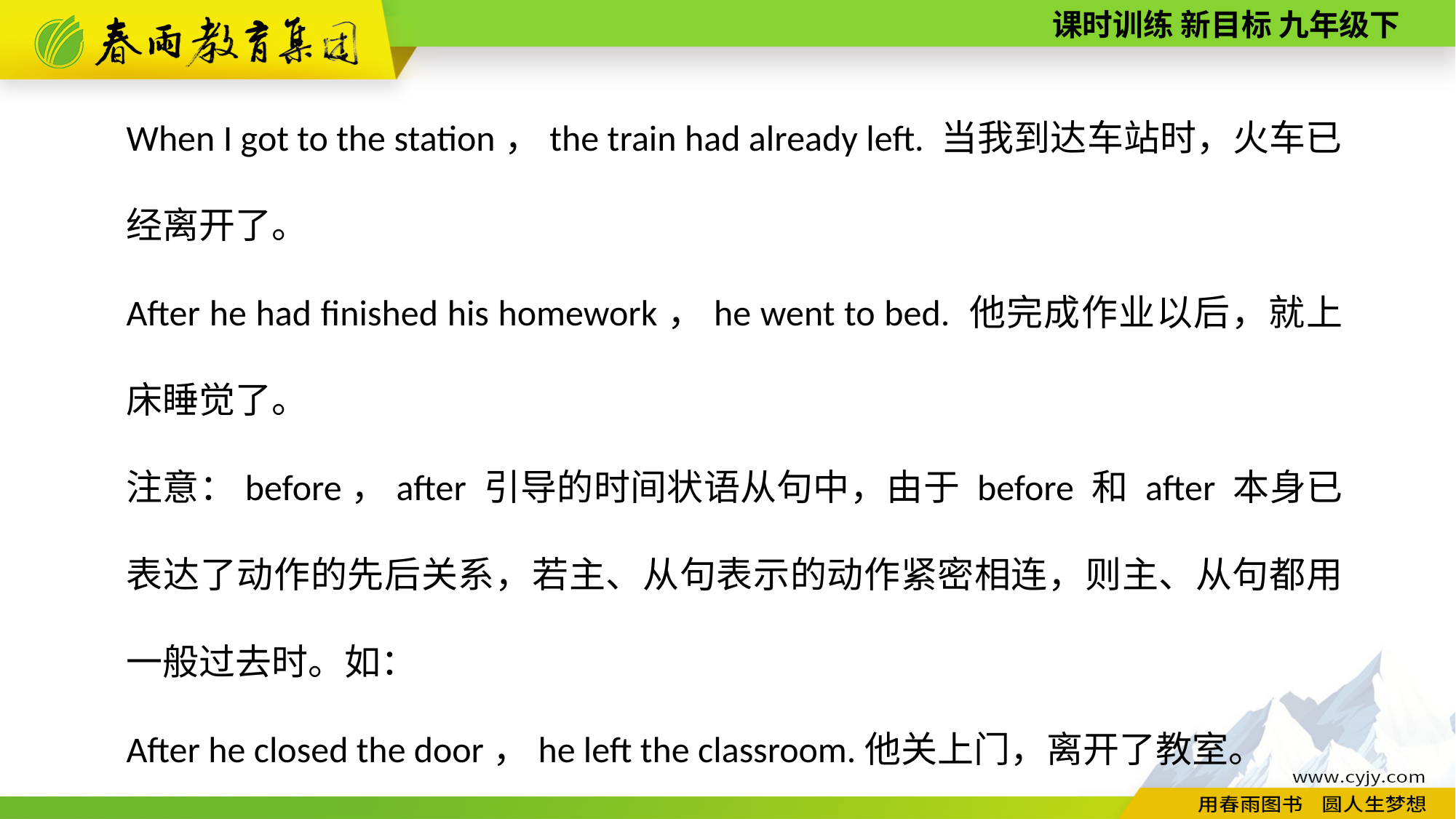

When I got to the station，the train had already left. 当我到达车站时，火车已经离开了。
After he had finished his homework，he went to bed. 他完成作业以后，就上床睡觉了。
注意：before，after 引导的时间状语从句中，由于 before 和 after 本身已表达了动作的先后关系，若主、从句表示的动作紧密相连，则主、从句都用一般过去时。如：
After he closed the door，he left the classroom.他关上门，离开了教室。